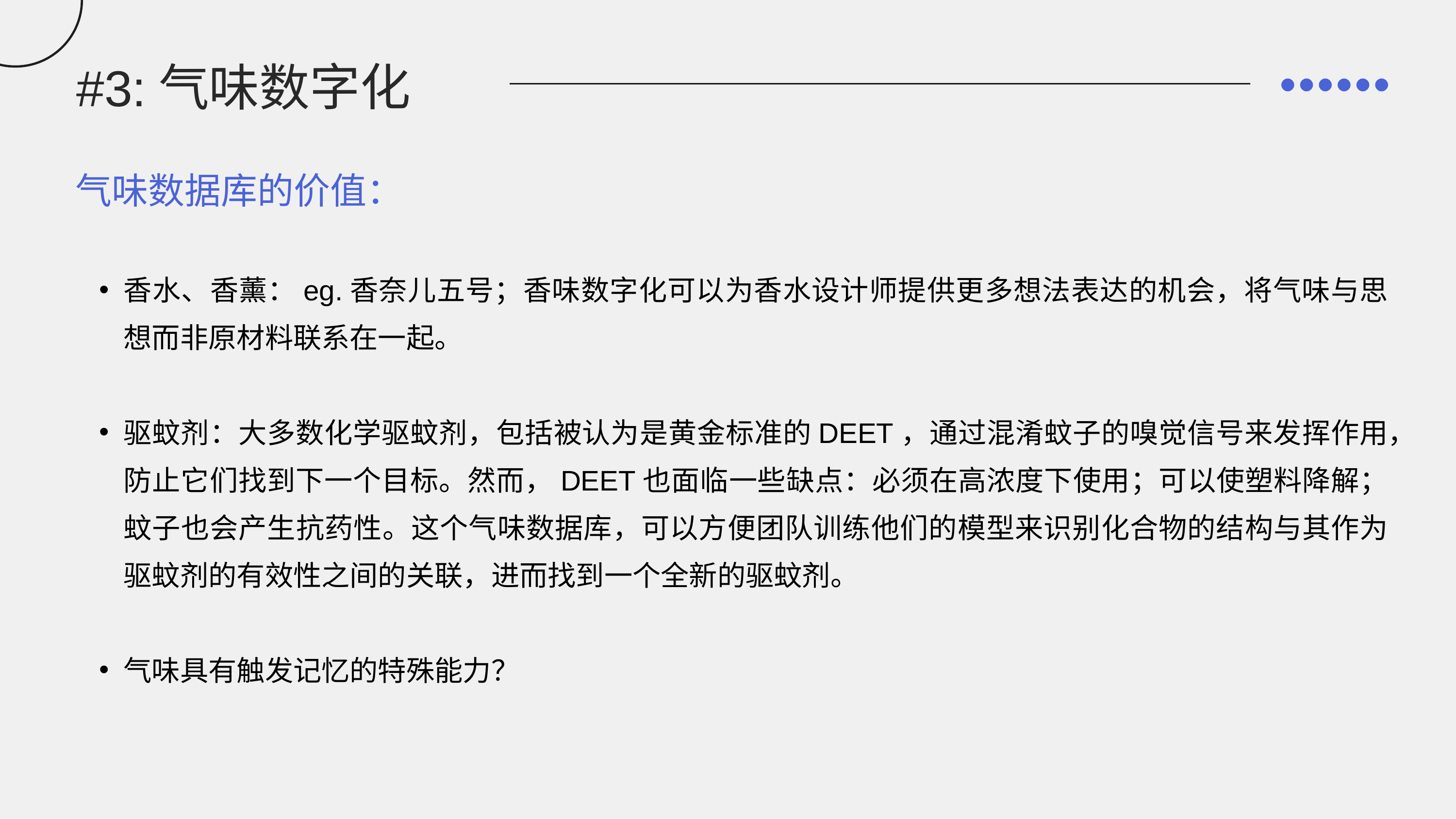

#3:气味数字化

气味数据库的价值：

香水、香薰：eg.香奈儿五号；香味数字化可以为香水设计师提供更多想法表达的机会，将气味与思想而非原材料联系在一起。

驱蚊剂：大多数化学驱蚊剂，包括被认为是黄金标准的DEET，通过混淆蚊子的嗅觉信号来发挥作用，防止它们找到下一个目标。然而，DEET也面临一些缺点：必须在高浓度下使用；可以使塑料降解；蚊子也会产生抗药性。这个气味数据库，可以方便团队训练他们的模型来识别化合物的结构与其作为驱蚊剂的有效性之间的关联，进而找到一个全新的驱蚊剂。

气味具有触发记忆的特殊能力？